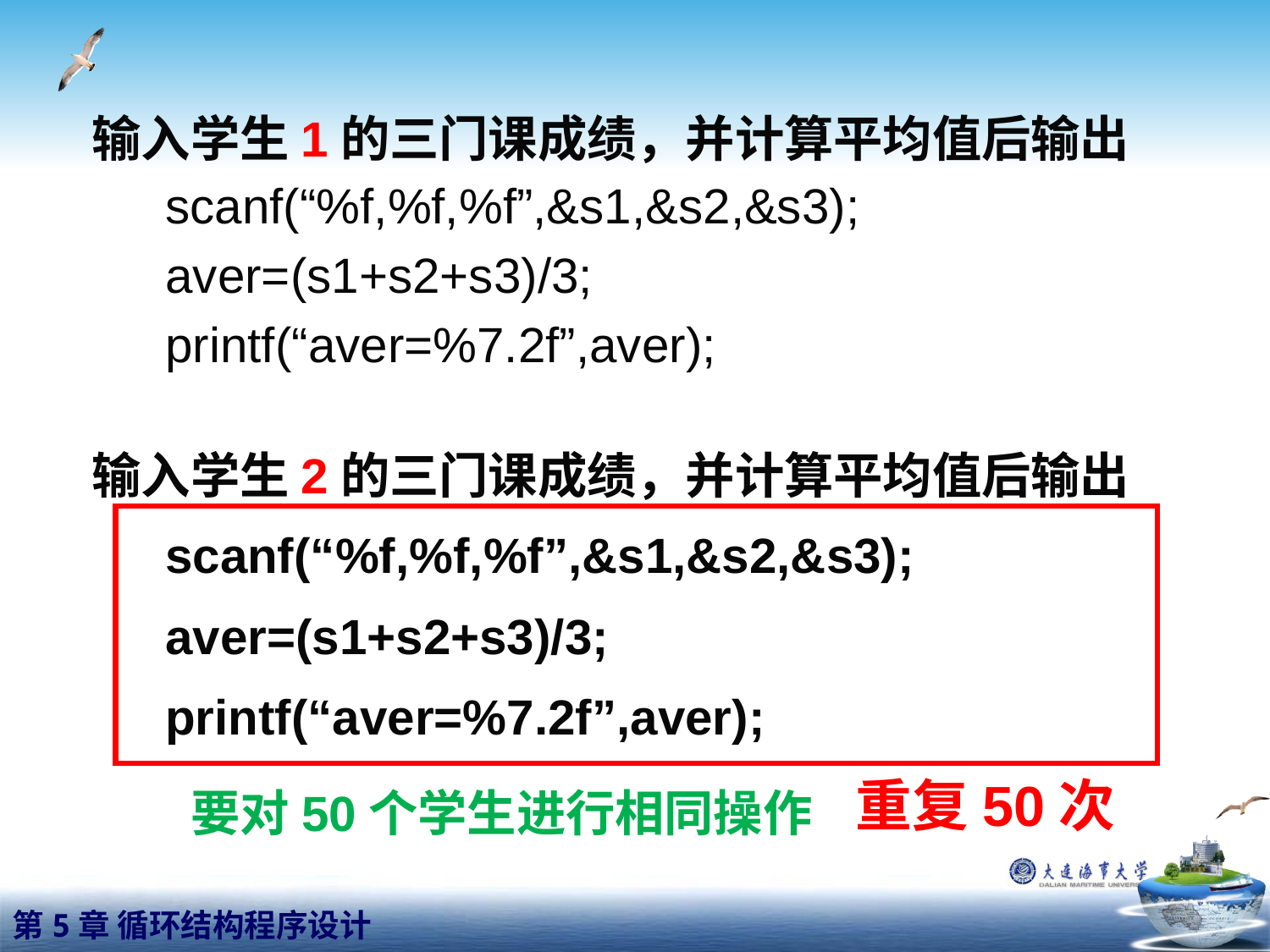

输入学生1的三门课成绩，并计算平均值后输出
scanf(“%f,%f,%f”,&s1,&s2,&s3);
aver=(s1+s2+s3)/3;
printf(“aver=%7.2f”,aver);
输入学生2的三门课成绩，并计算平均值后输出
scanf(“%f,%f,%f”,&s1,&s2,&s3);
aver=(s1+s2+s3)/3;
printf(“aver=%7.2f”,aver);

要对50个学生进行相同操作
重复50次